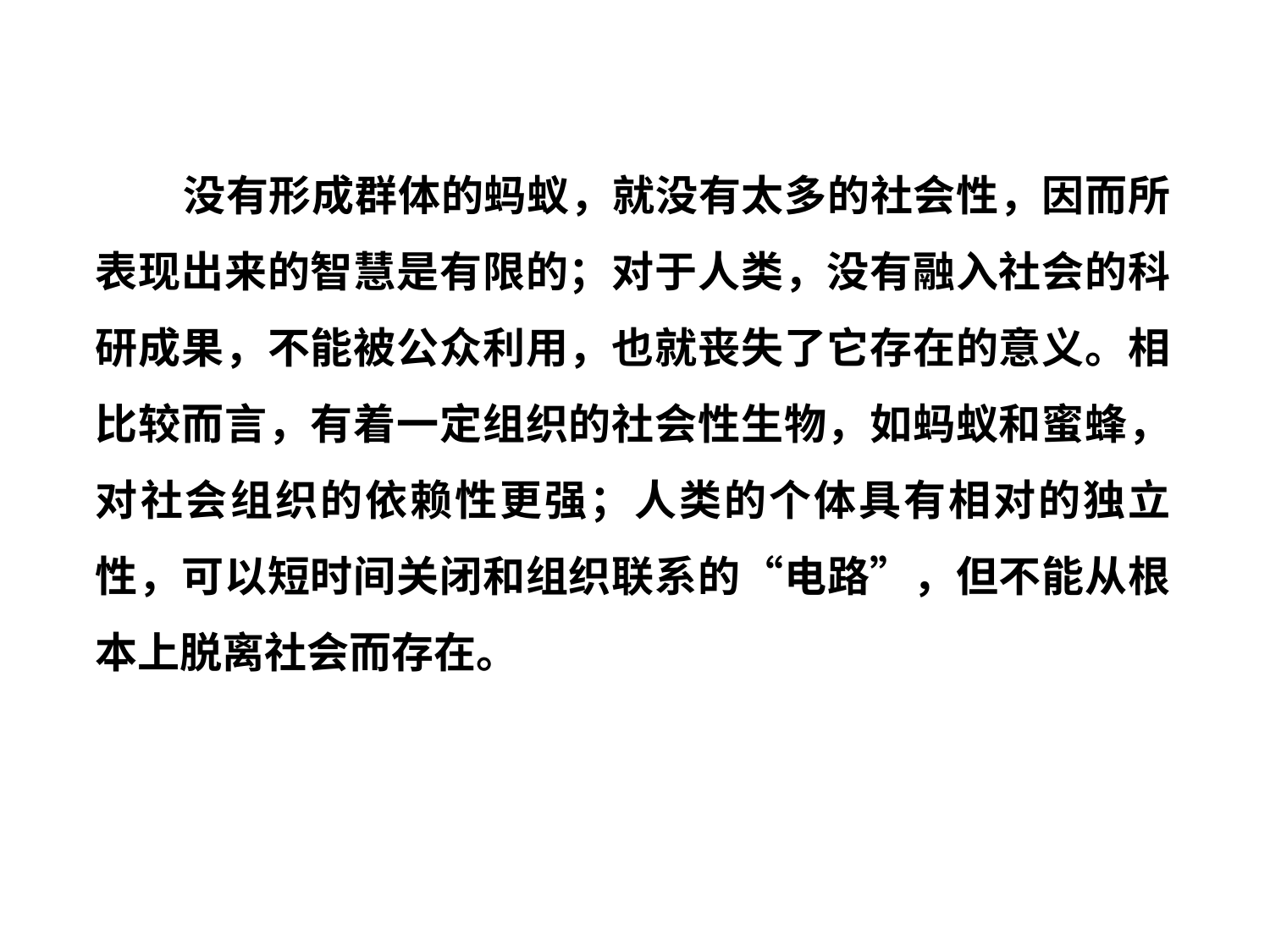

没有形成群体的蚂蚁，就没有太多的社会性，因而所表现出来的智慧是有限的；对于人类，没有融入社会的科研成果，不能被公众利用，也就丧失了它存在的意义。相比较而言，有着一定组织的社会性生物，如蚂蚁和蜜蜂，对社会组织的依赖性更强；人类的个体具有相对的独立性，可以短时间关闭和组织联系的“电路”，但不能从根本上脱离社会而存在。